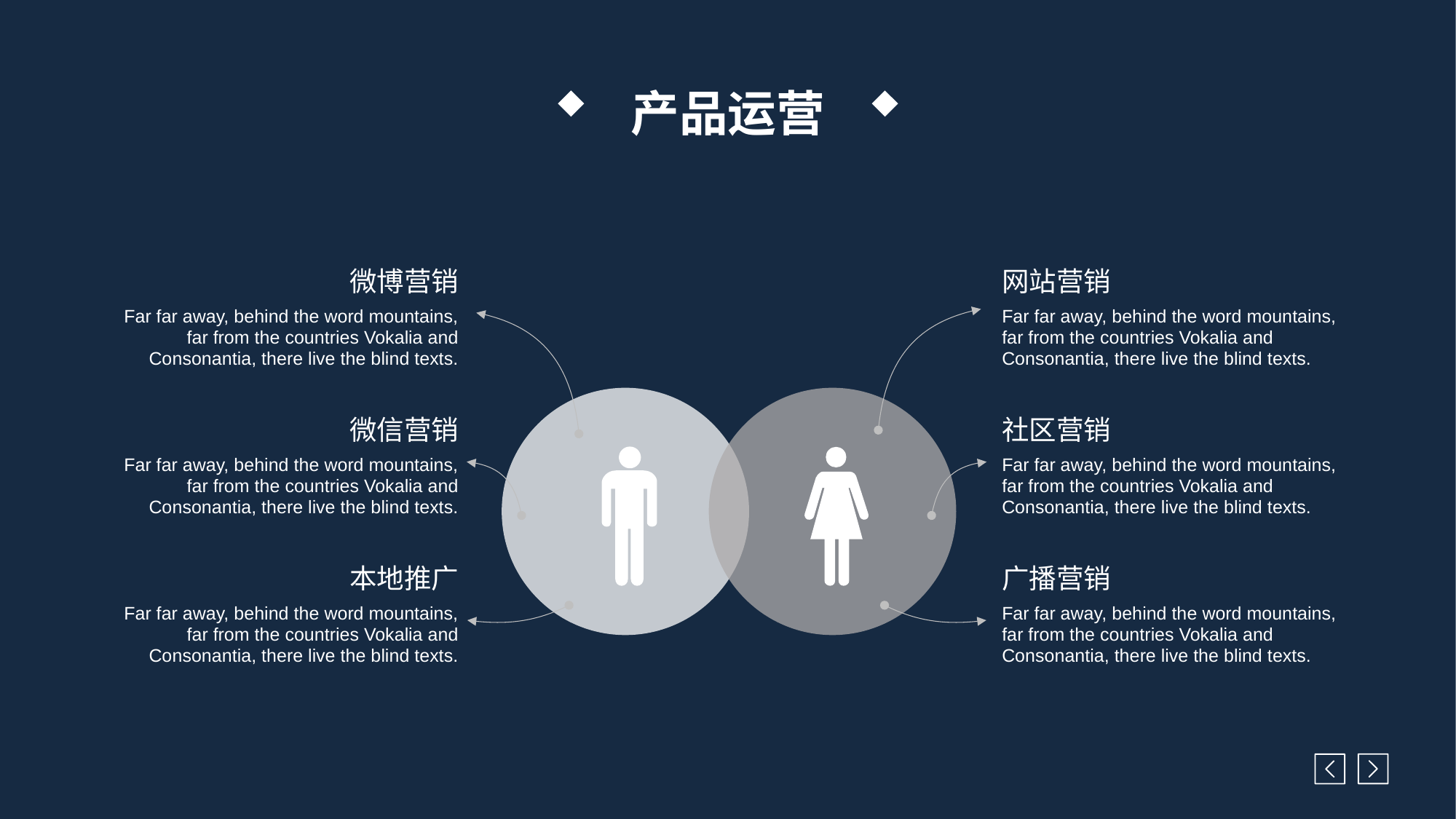

产品运营

微博营销
Far far away, behind the word mountains, far from the countries Vokalia and Consonantia, there live the blind texts.
网站营销
Far far away, behind the word mountains, far from the countries Vokalia and Consonantia, there live the blind texts.

微信营销
Far far away, behind the word mountains, far from the countries Vokalia and Consonantia, there live the blind texts.
社区营销
Far far away, behind the word mountains, far from the countries Vokalia and Consonantia, there live the blind texts.

本地推广
Far far away, behind the word mountains, far from the countries Vokalia and Consonantia, there live the blind texts.
广播营销
Far far away, behind the word mountains, far from the countries Vokalia and Consonantia, there live the blind texts.